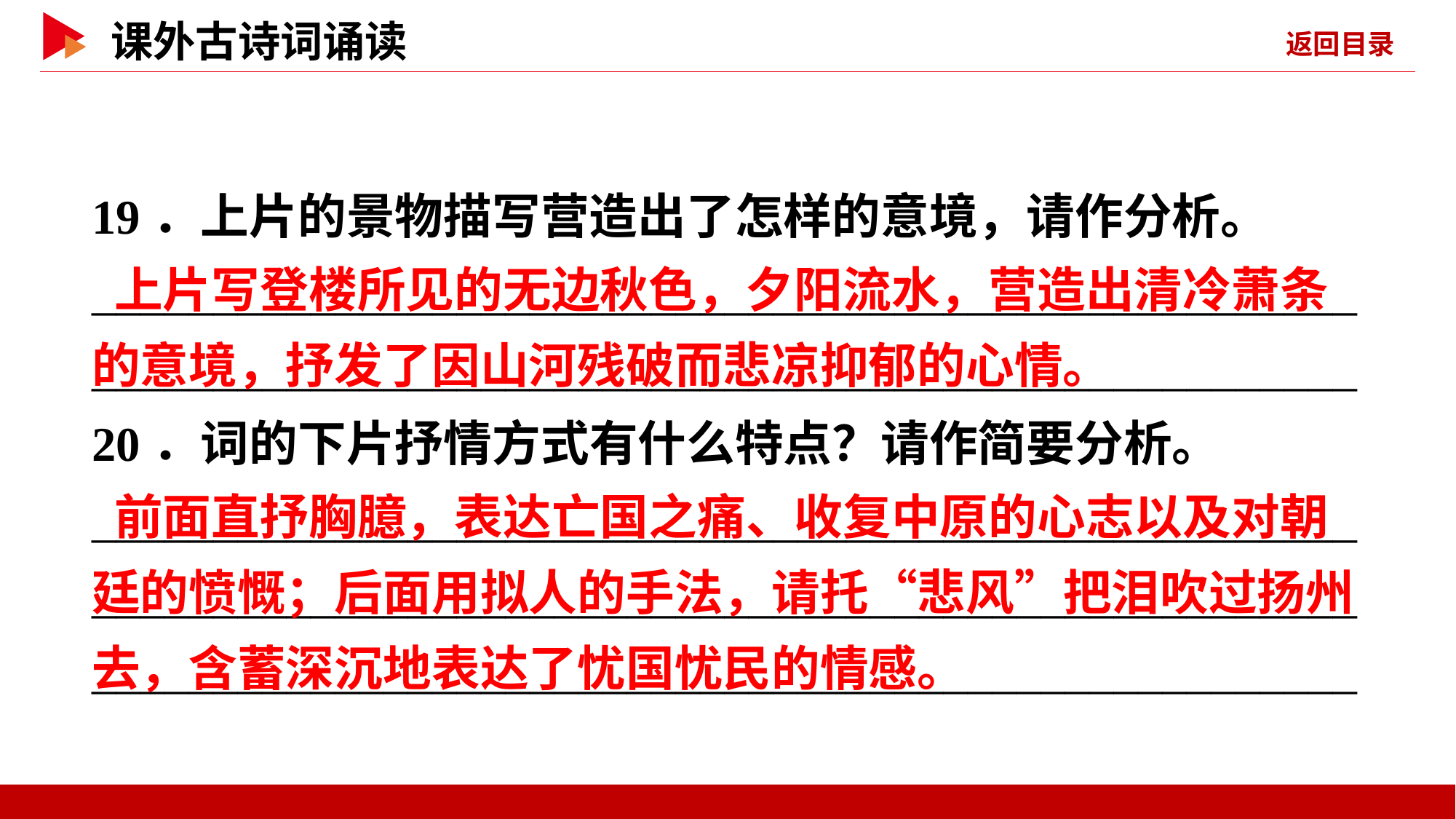

19．上片的景物描写营造出了怎样的意境，请作分析。
________________________________________________________________________________________________________
20．词的下片抒情方式有什么特点？请作简要分析。
____________________________________________________________________________________________________________________________________________________________
 上片写登楼所见的无边秋色，夕阳流水，营造出清冷萧条的意境，抒发了因山河残破而悲凉抑郁的心情。
 前面直抒胸臆，表达亡国之痛、收复中原的心志以及对朝廷的愤慨；后面用拟人的手法，请托“悲风”把泪吹过扬州去，含蓄深沉地表达了忧国忧民的情感。